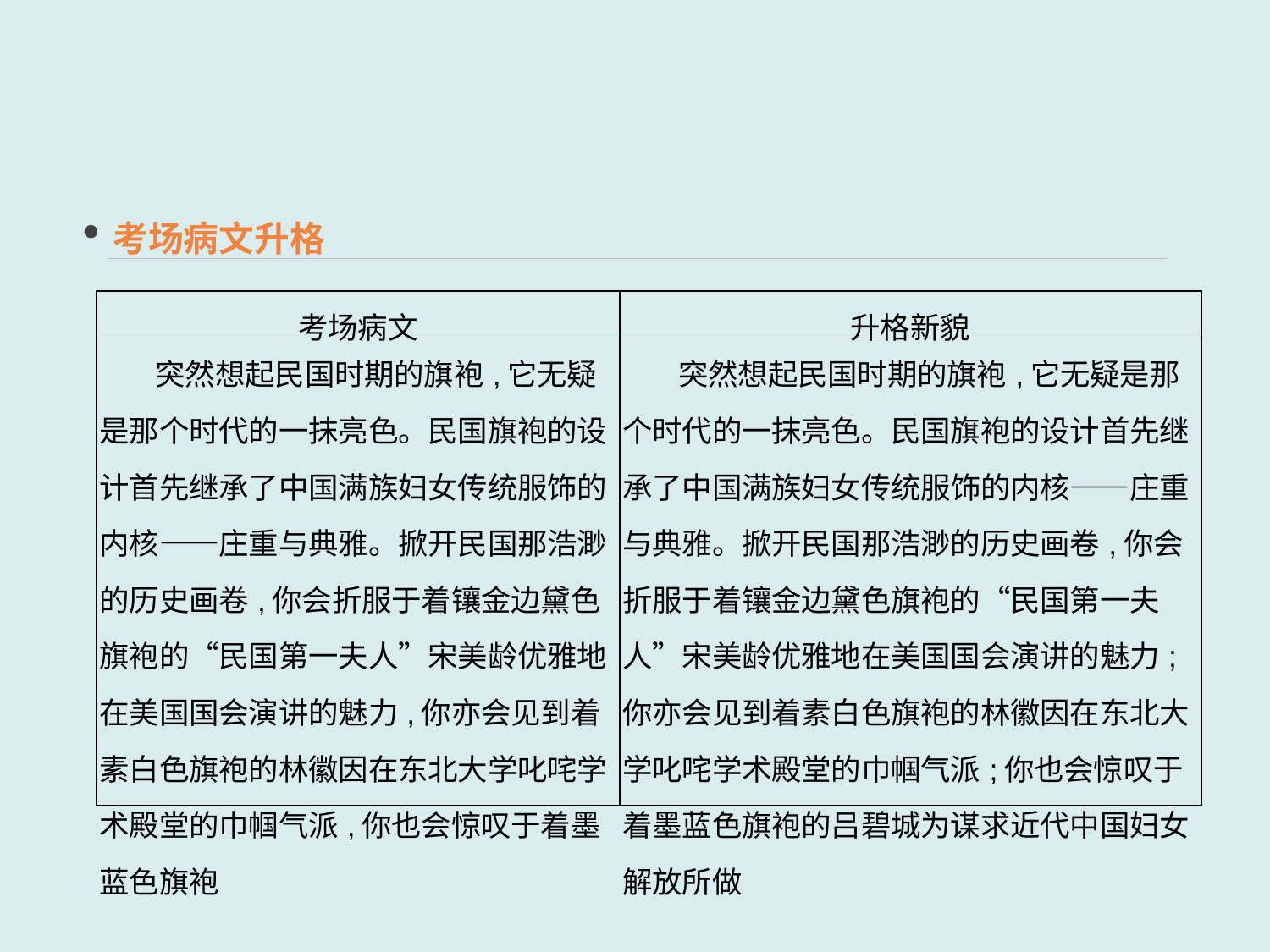

考场病文升格

| 考场病文 | 升格新貌 |
| --- | --- |
| 突然想起民国时期的旗袍,它无疑是那个时代的一抹亮色。民国旗袍的设计首先继承了中国满族妇女传统服饰的内核——庄重与典雅。掀开民国那浩渺的历史画卷,你会折服于着镶金边黛色旗袍的“民国第一夫人”宋美龄优雅地在美国国会演讲的魅力,你亦会见到着素白色旗袍的林徽因在东北大学叱咤学术殿堂的巾帼气派,你也会惊叹于着墨蓝色旗袍 | 突然想起民国时期的旗袍,它无疑是那个时代的一抹亮色。民国旗袍的设计首先继承了中国满族妇女传统服饰的内核——庄重与典雅。掀开民国那浩渺的历史画卷,你会折服于着镶金边黛色旗袍的“民国第一夫人”宋美龄优雅地在美国国会演讲的魅力;你亦会见到着素白色旗袍的林徽因在东北大学叱咤学术殿堂的巾帼气派;你也会惊叹于着墨蓝色旗袍的吕碧城为谋求近代中国妇女解放所做 |